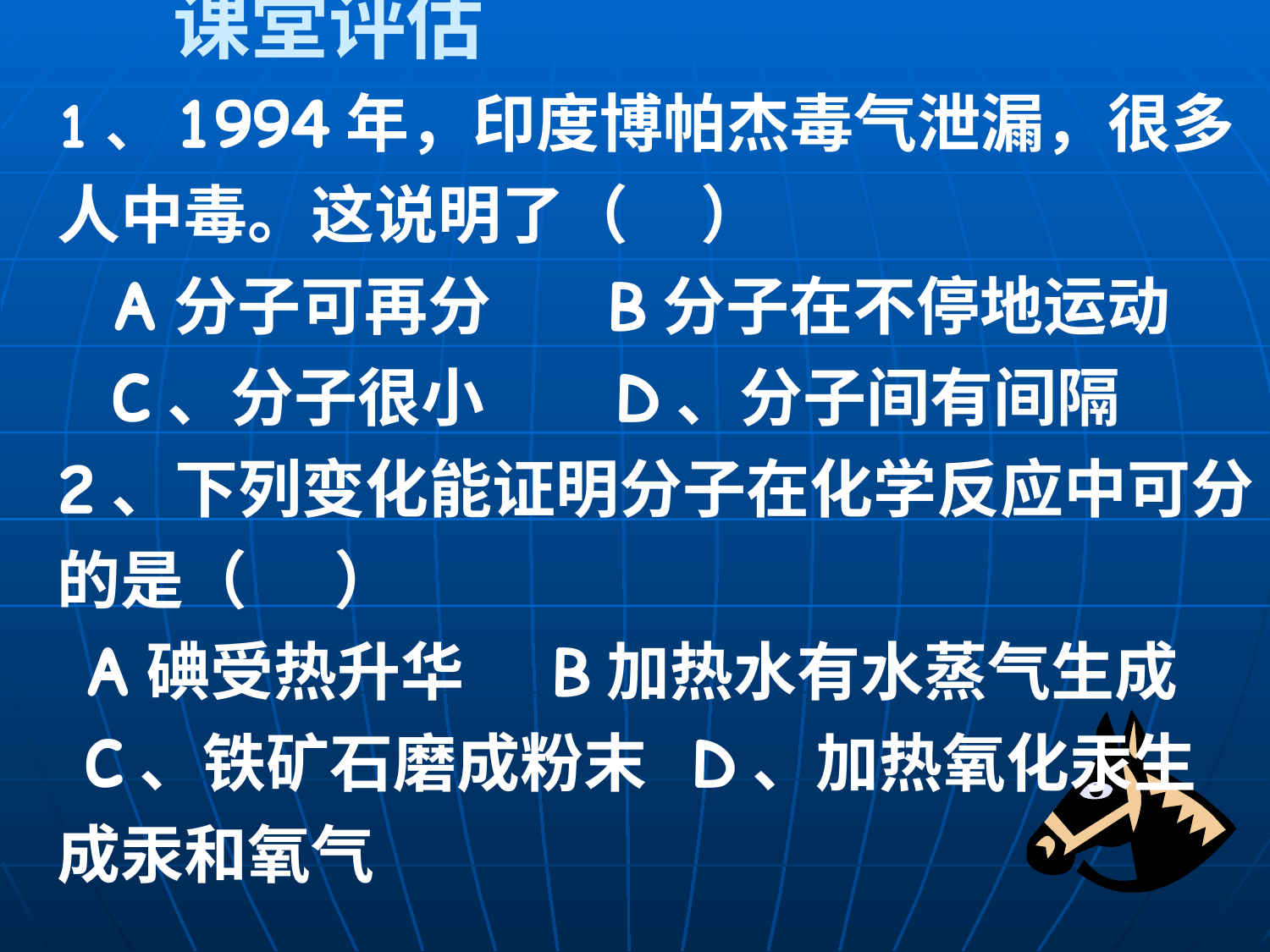

课堂评估
1、1994年，印度博帕杰毒气泄漏，很多人中毒。这说明了（     ）
  A分子可再分       B分子在不停地运动
  C、分子很小        D、分子间有间隔
2、下列变化能证明分子在化学反应中可分的是（      ）
 A碘受热升华     B加热水有水蒸气生成
 C、铁矿石磨成粉末  D、加热氧化汞生成汞和氧气